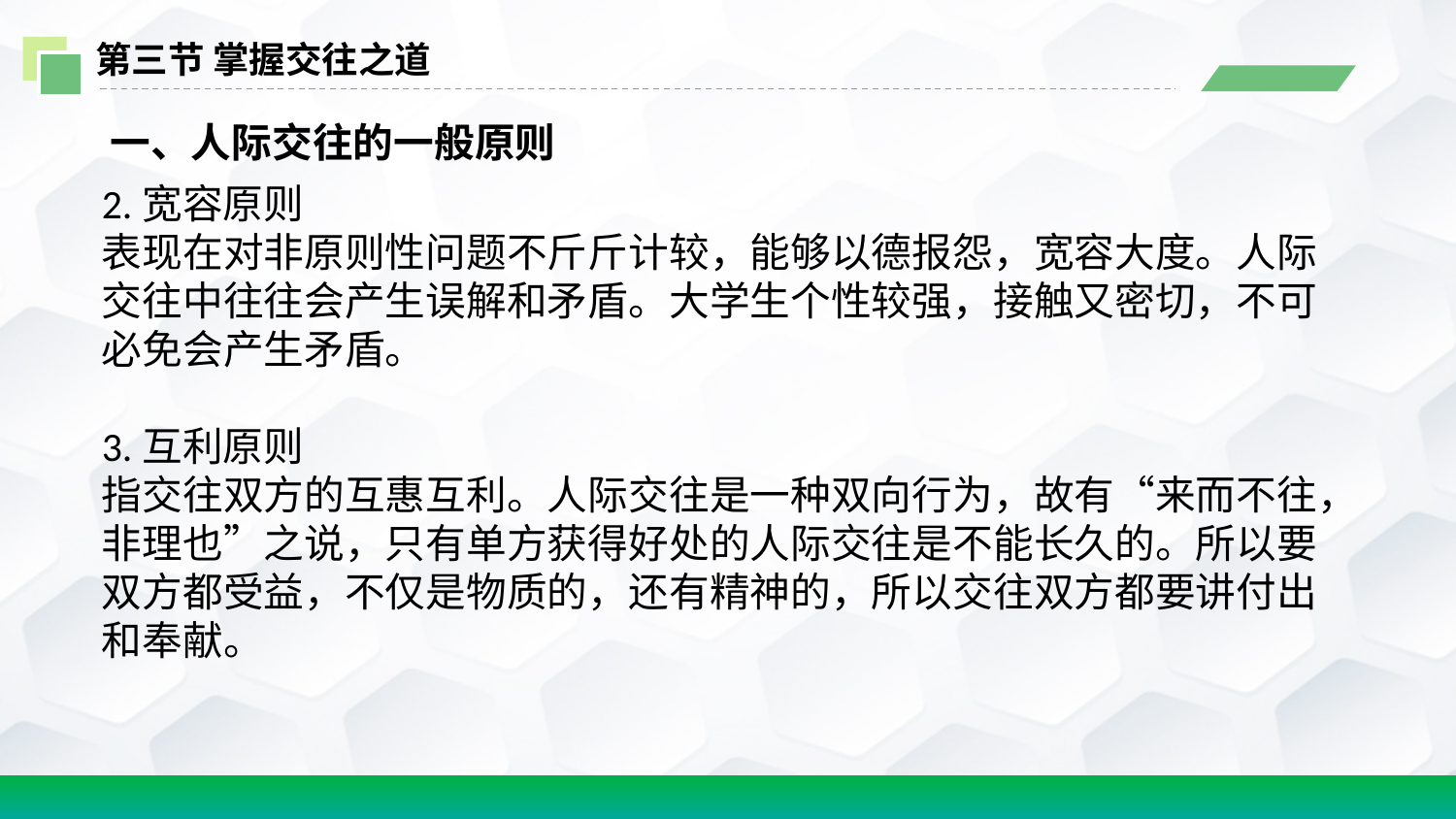

第三节 掌握交往之道
 一、人际交往的一般原则
2.宽容原则
表现在对非原则性问题不斤斤计较，能够以德报怨，宽容大度。人际交往中往往会产生误解和矛盾。大学生个性较强，接触又密切，不可必免会产生矛盾。

3.互利原则
指交往双方的互惠互利。人际交往是一种双向行为，故有“来而不往，非理也”之说，只有单方获得好处的人际交往是不能长久的。所以要双方都受益，不仅是物质的，还有精神的，所以交往双方都要讲付出和奉献。